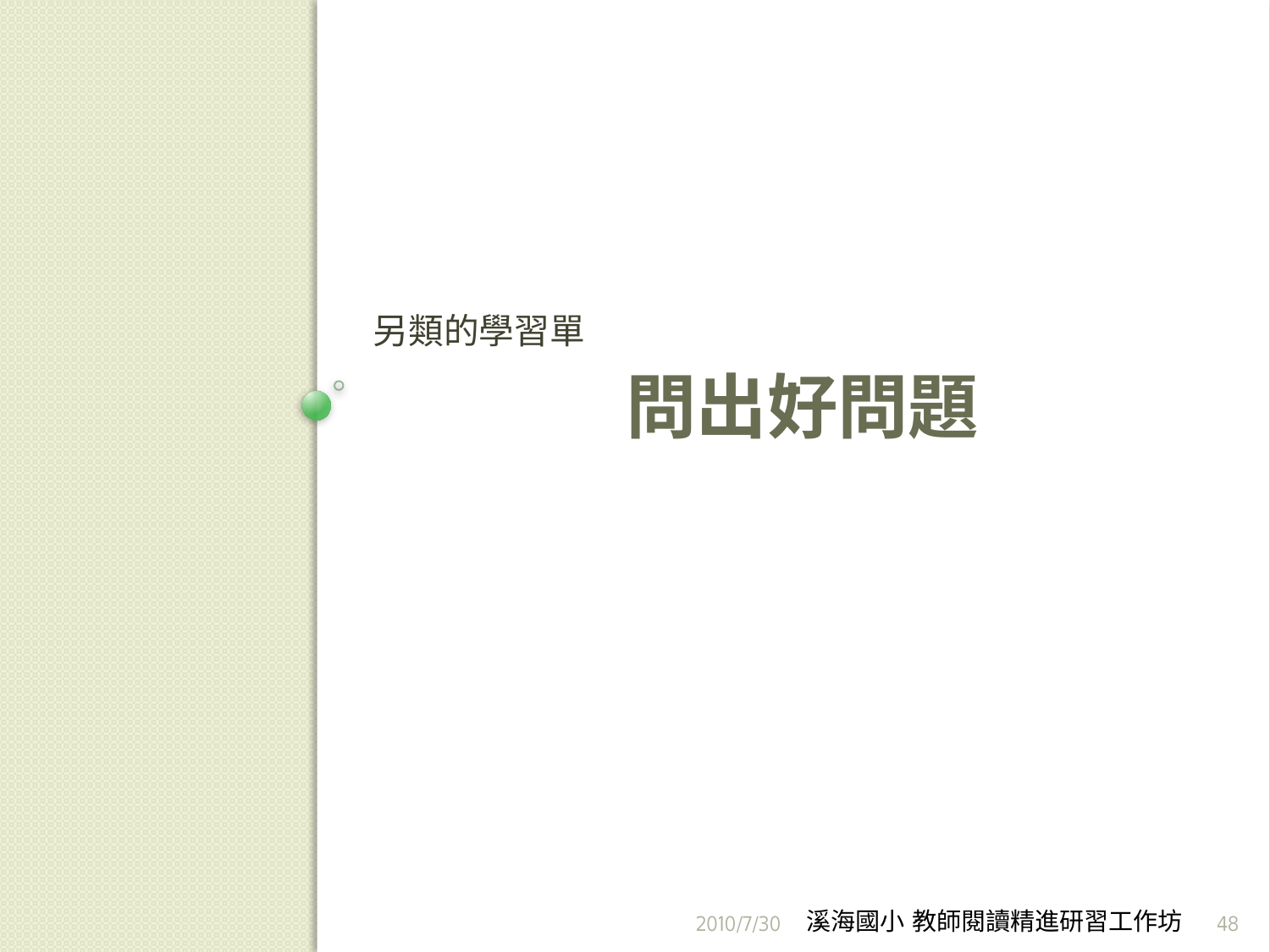

另類的學習單
# 問出好問題
2010/7/30
溪海國小 教師閱讀精進研習工作坊
48